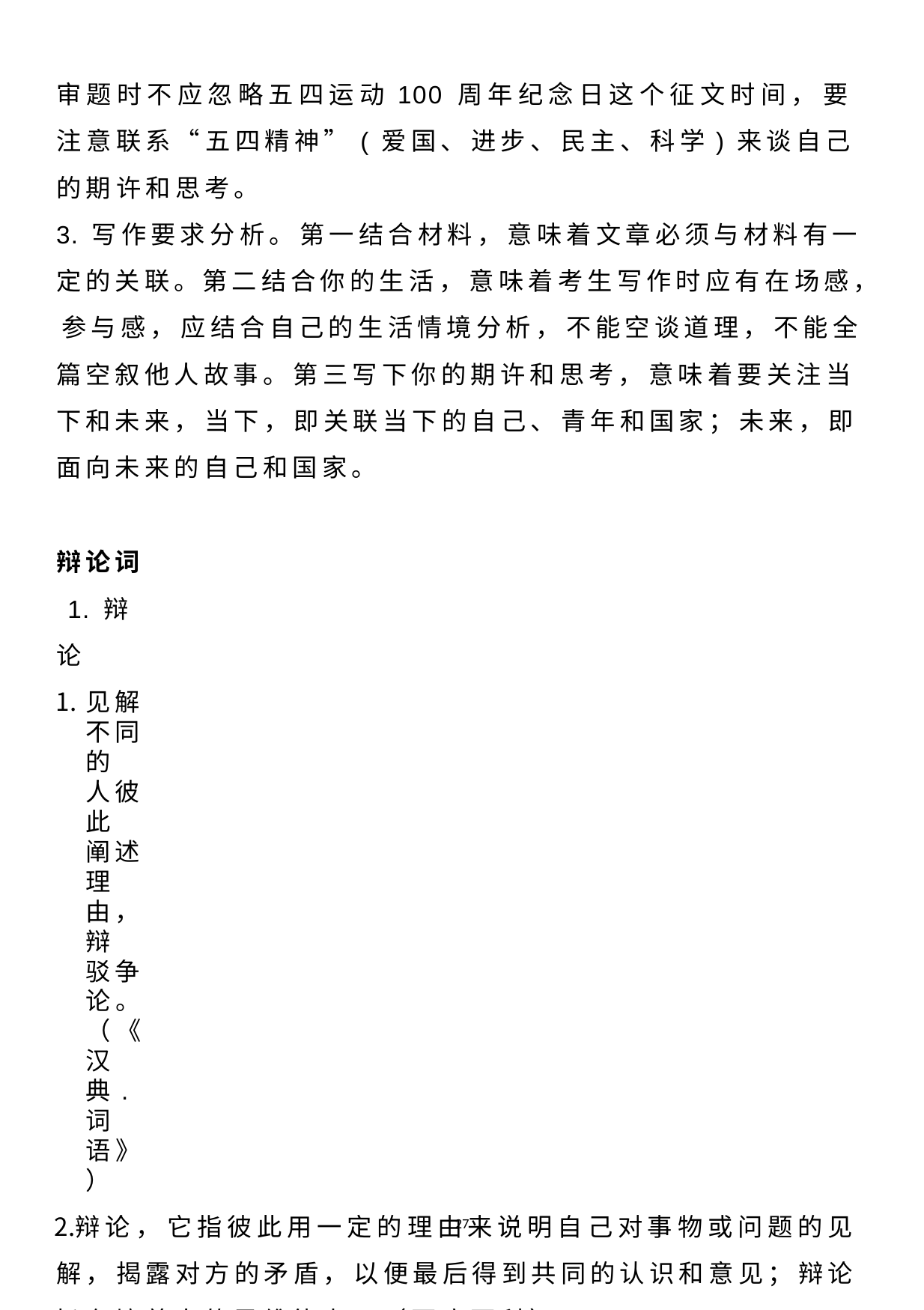

审题时不应忽略五四运动 100 周年纪念日这个征文时间， 要注 意联系“ 五四精神” ( 爱国、 进步、 民主、 科学) 来谈自己的期 许和思考。
3. 写作要求分析。 第一结合材料， 意味着文章必须与材料有一 定的关联。第二结合你的生活， 意味着考生写作时应有在场感，  参与感， 应结合自己的生活情境分析， 不能空谈道理， 不能全 篇空叙他人故事。 第三写下你的期许和思考， 意味着要关注当 下和未来， 当下， 即关联当下的自己、 青年和国家； 未来， 即 面向未来的自己和国家。

辩论词  1. 辩论
见解不同的人彼此阐述理由， 辩驳争论。（ 《 汉典. 词语》）
辩论， 它指彼此用一定的理由来说明自己对事物或问题的见 解， 揭露对方的矛盾， 以便最后得到共同的认识和意见； 辩论 旨在培养人的思维能力。（ 百度百科）
近义词： 讨论﹑ 争辩﹑ 争论﹑ 议论。
辩论词： 就是把辩论过程写下来的文字。 2. 关于辩论词格式和内容
辩论词的写作框架主要分为三部分， 即“ 亮明观点— — 阐述理 由— — 作出结论” ， 每一部分都有相对应的注意点。
格式：
（ 一） 开头问候语： 顶格写（ 切记！ ）
（ 二） 中间写作框架
27